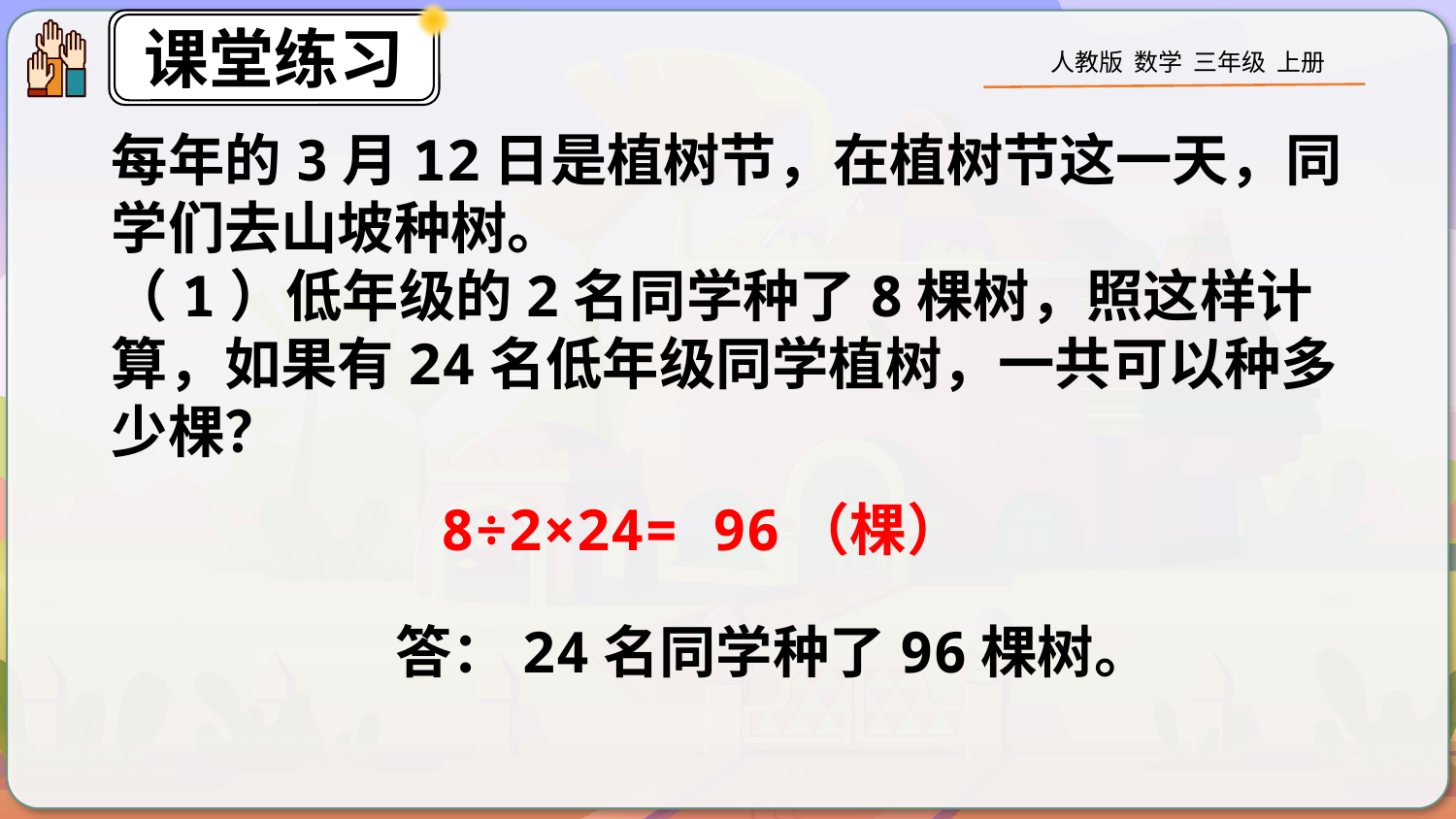

每年的3月12日是植树节，在植树节这一天，同学们去山坡种树。
（1）低年级的2名同学种了8棵树，照这样计算，如果有24名低年级同学植树，一共可以种多少棵？
8÷2×24= 96（棵）
答：24名同学种了96棵树。